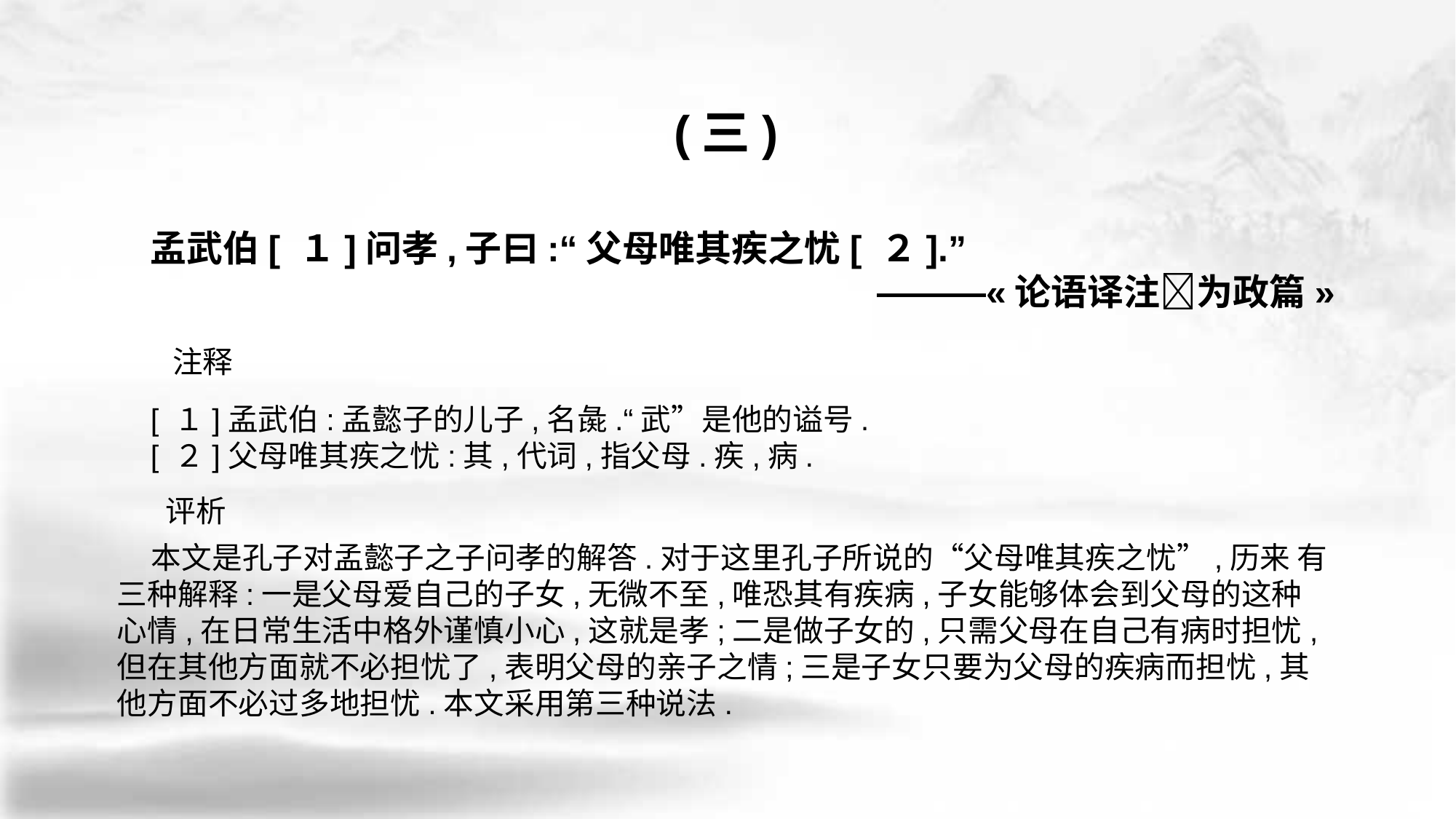

(三)

   孟武伯[ １]问孝,子曰:“父母唯其疾之忧[ ２].”
———«论语译注􀅰为政篇»

    [ １]孟武伯:孟懿子的儿子,名彘.“武”是他的谥号.
    [ ２]父母唯其疾之忧:其,代词,指父母.疾,病.

    本文是孔子对孟懿子之子问孝的解答.对于这里孔子所说的“父母唯其疾之忧”,历来 有三种解释:一是父母爱自己的子女,无微不至,唯恐其有疾病,子女能够体会到父母的这种 心情,在日常生活中格外谨慎小心,这就是孝;二是做子女的,只需父母在自己有病时担忧, 但在其他方面就不必担忧了,表明父母的亲子之情;三是子女只要为父母的疾病而担忧,其 他方面不必过多地担忧.本文采用第三种说法.
注释
评析